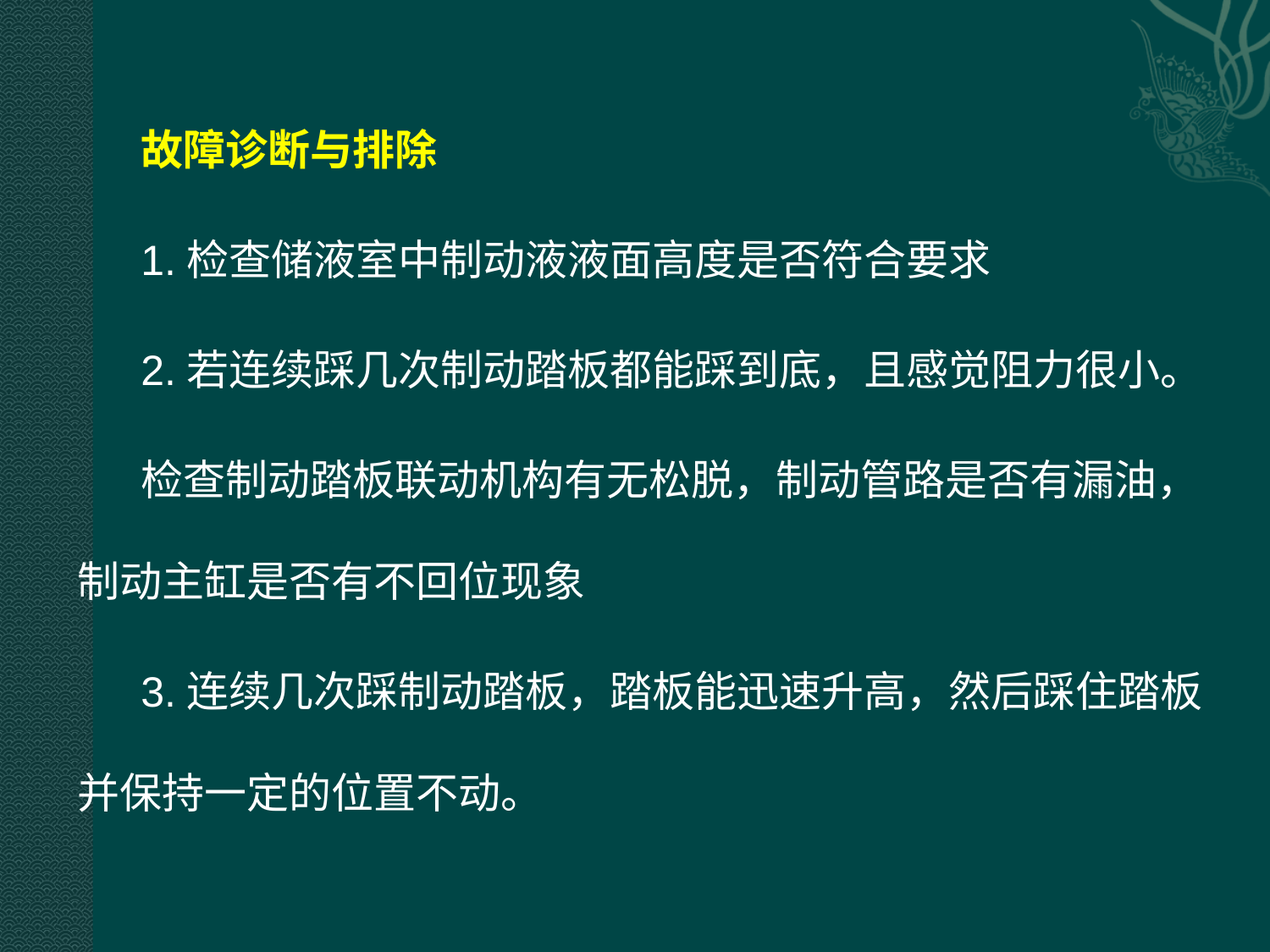

故障诊断与排除
1.检查储液室中制动液液面高度是否符合要求
2.若连续踩几次制动踏板都能踩到底，且感觉阻力很小。
检查制动踏板联动机构有无松脱，制动管路是否有漏油，制动主缸是否有不回位现象
3.连续几次踩制动踏板，踏板能迅速升高，然后踩住踏板并保持一定的位置不动。